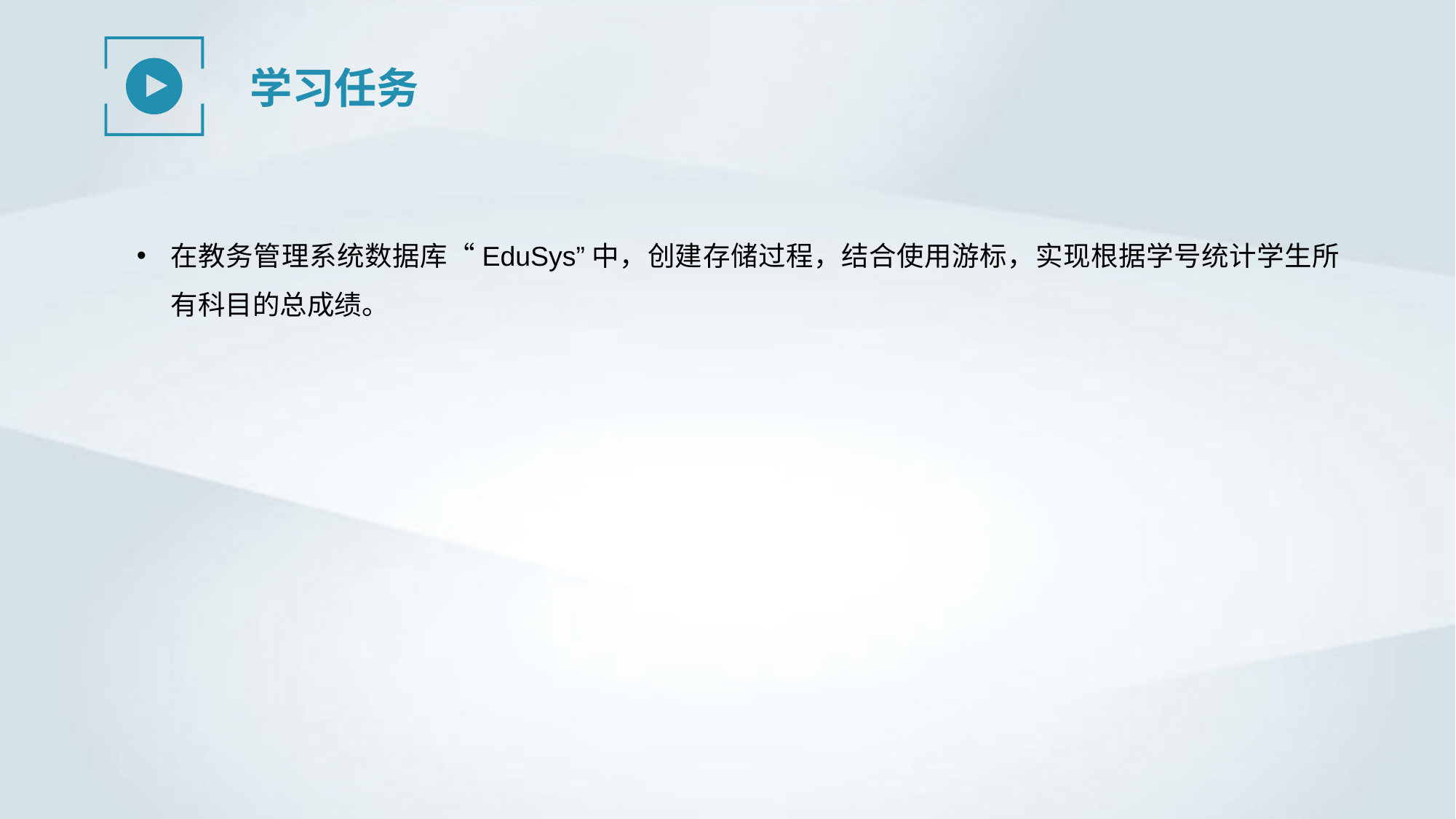

学习任务
在教务管理系统数据库“EduSys”中，创建存储过程，结合使用游标，实现根据学号统计学生所有科目的总成绩。